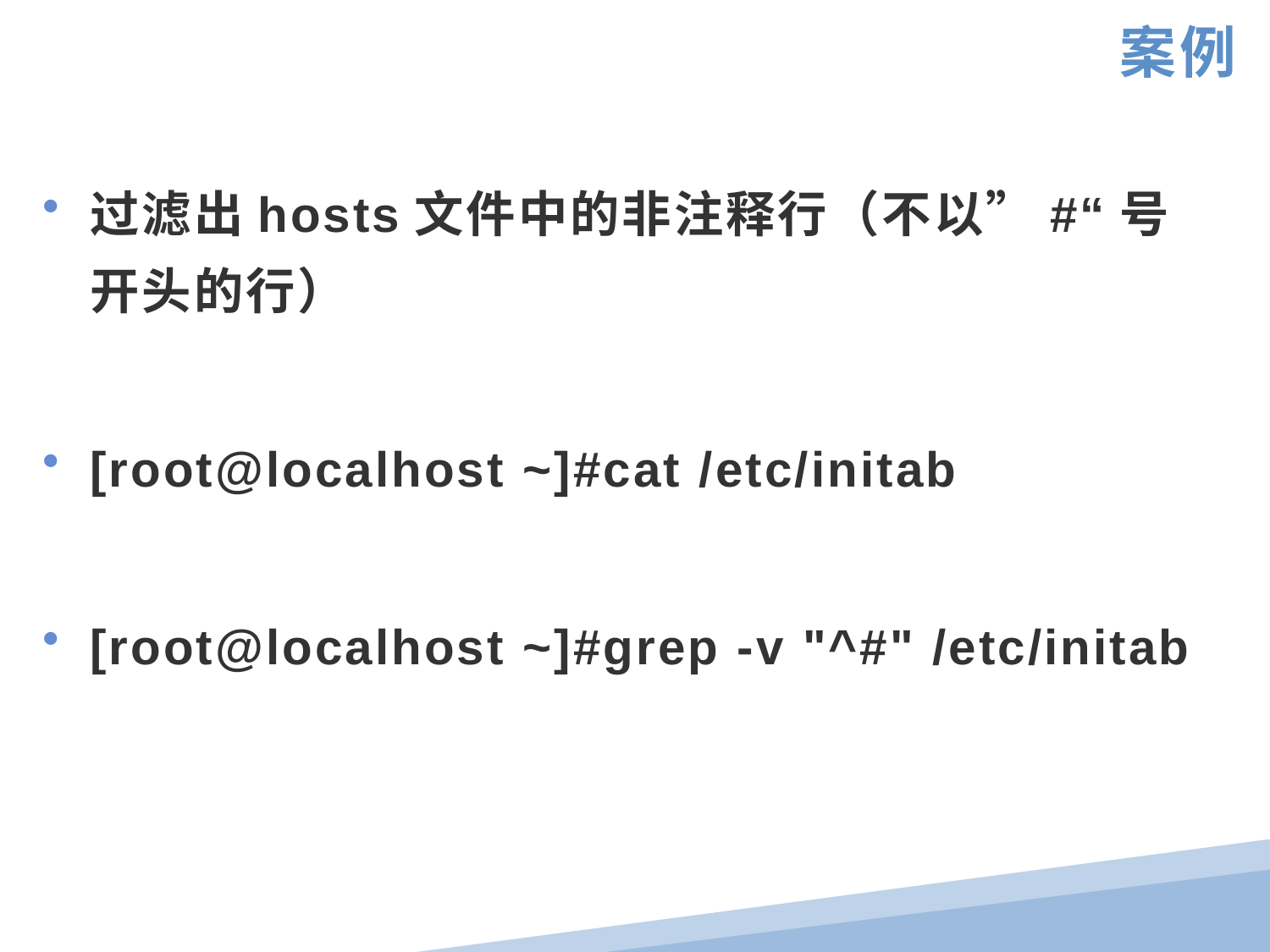

案例
过滤出hosts文件中的非注释行（不以”#“号开头的行）

[root@localhost ~]#cat /etc/initab

[root@localhost ~]#grep -v "^#" /etc/initab